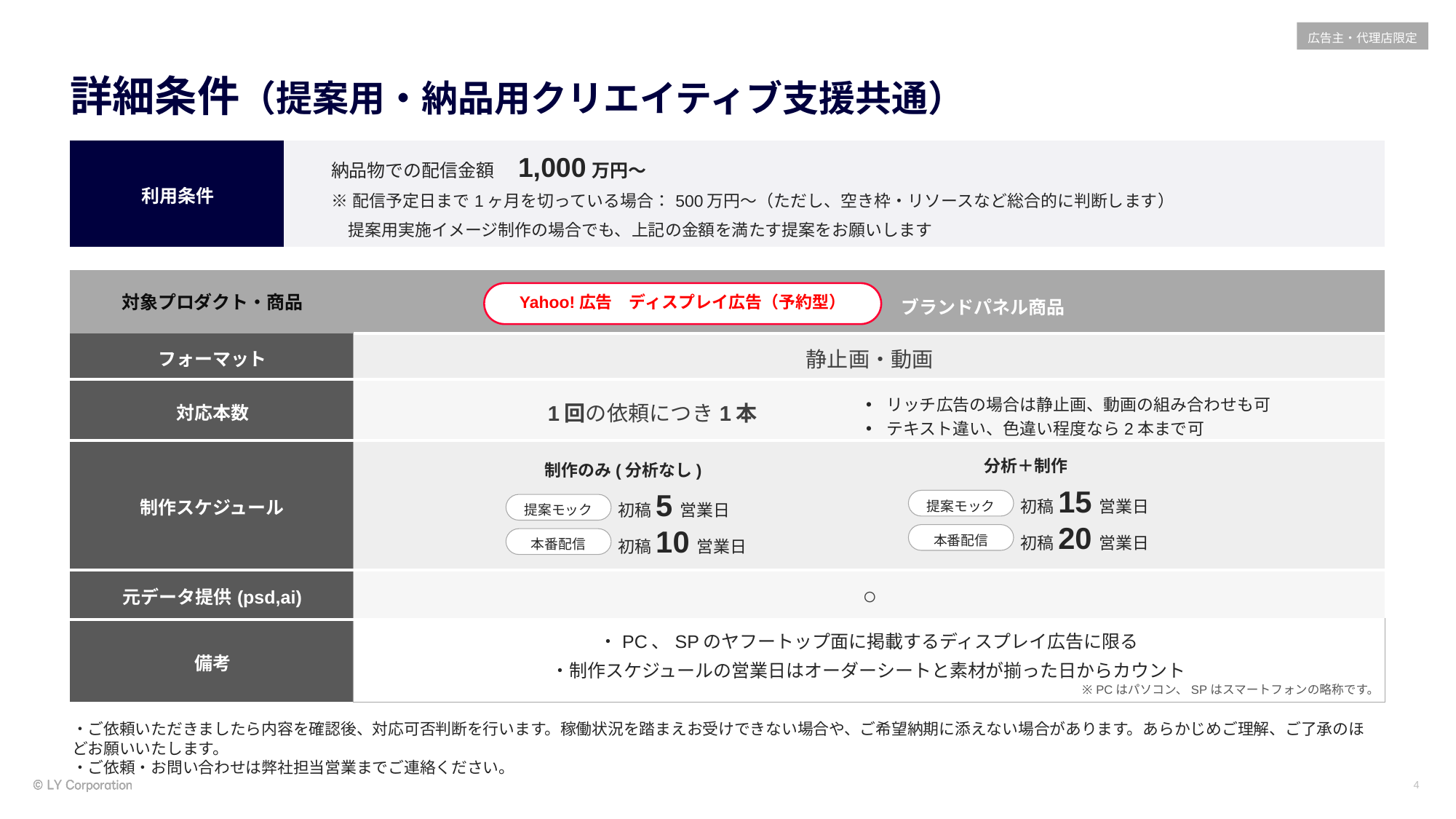

# 詳細条件（提案用・納品用クリエイティブ支援共通）
| 利用条件 | 納品物での配信金額　1,000万円〜 ※配信予定日まで1ヶ月を切っている場合：500万円～（ただし、空き枠・リソースなど総合的に判断します） 提案用実施イメージ制作の場合でも、上記の金額を満たす提案をお願いします |
| --- | --- |
| 対象プロダクト・商品 |  |
| --- | --- |
| フォーマット | 静止画・動画 |
| 対応本数 | 1回の依頼につき1本 |
| 制作スケジュール |  |
| 元データ提供(psd,ai) | ○ |
| 備考 | ・PC、SPのヤフートップ面に掲載するディスプレイ広告に限る ・制作スケジュールの営業日はオーダーシートと素材が揃った日からカウント |
Yahoo!広告　ディスプレイ広告（予約型）
ブランドパネル商品
リッチ広告の場合は静止画、動画の組み合わせも可
テキスト違い、色違い程度なら2本まで可
分析＋制作
初稿15営業日
初稿20営業日
提案モック
本番配信
制作のみ(分析なし)
初稿5営業日
初稿10営業日
提案モック
本番配信
※ PCはパソコン、SPはスマートフォンの略称です。
・ご依頼いただきましたら内容を確認後、対応可否判断を行います。稼働状況を踏まえお受けできない場合や、ご希望納期に添えない場合があります。あらかじめご理解、ご了承のほどお願いいたします。
・ご依頼・お問い合わせは弊社担当営業までご連絡ください。